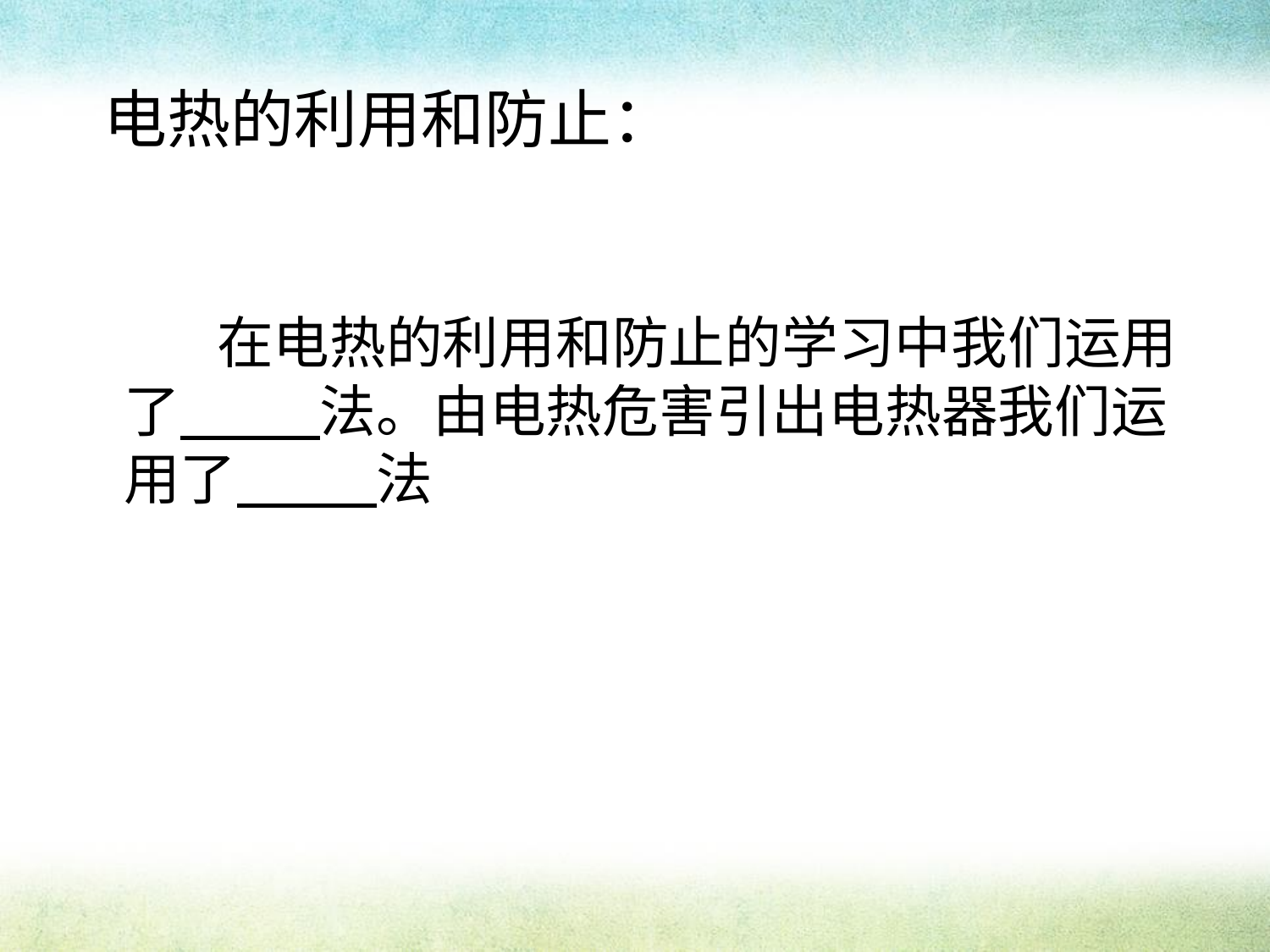

# 电热的利用和防止：

          在电热的利用和防止的学习中我们运用了           法。由电热危害引出电热器我们运用了           法